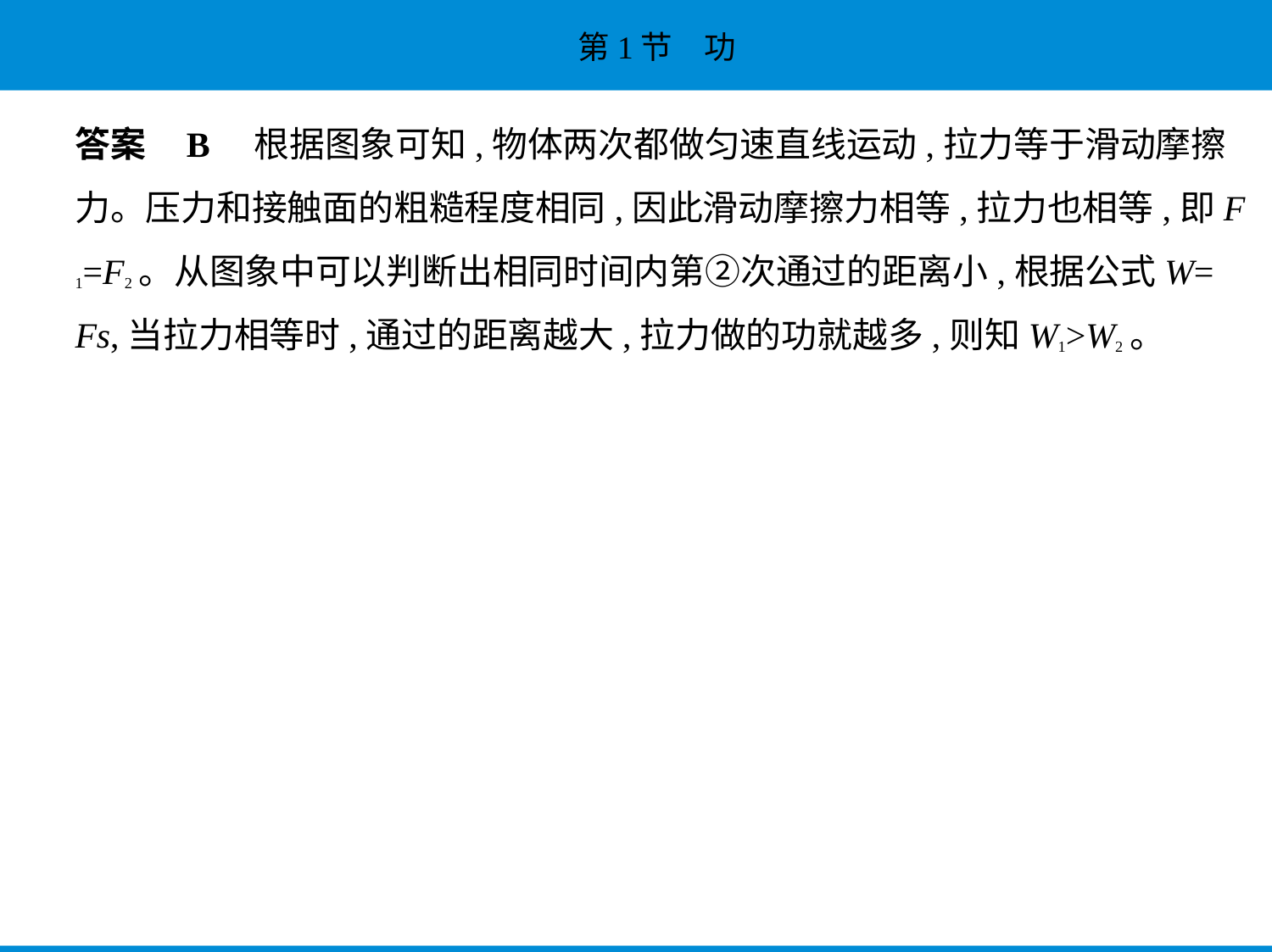

答案    B　根据图象可知,物体两次都做匀速直线运动,拉力等于滑动摩擦
力。压力和接触面的粗糙程度相同,因此滑动摩擦力相等,拉力也相等,即F
1=F2。从图象中可以判断出相同时间内第②次通过的距离小,根据公式W=
Fs,当拉力相等时,通过的距离越大,拉力做的功就越多,则知W1>W2。